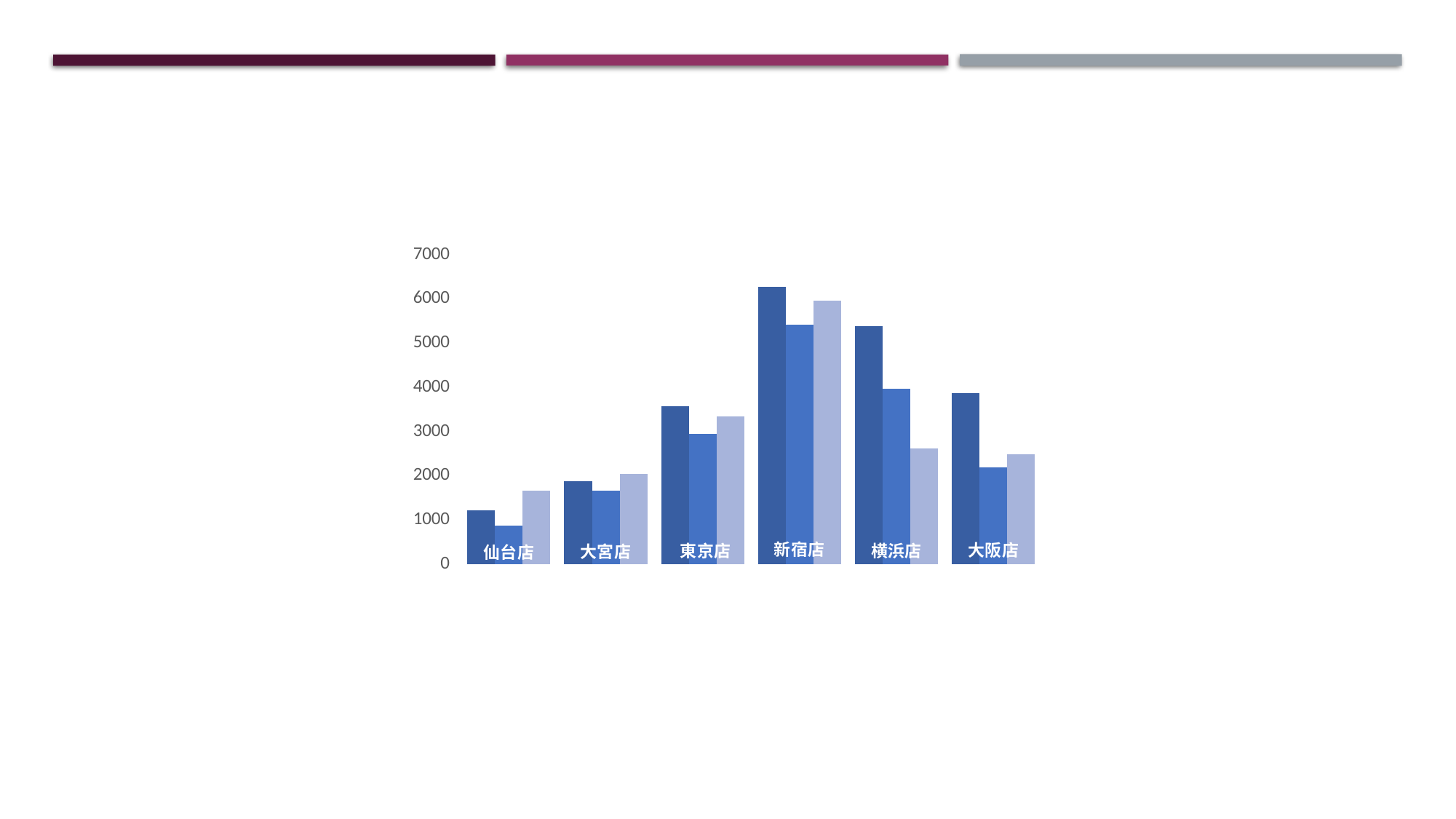

### Chart

| Category | 製品A | 製品B | 製品C |
|---|---|---|---|
| 仙台店 | 1224.0 | 870.0 | 1668.0 |
| 大宮店 | 1878.0 | 1669.0 | 2035.0 |
| 東京店 | 3574.0 | 2943.0 | 3344.0 |
| 新宿店 | 6267.0 | 5419.0 | 5963.0 |
| 横浜店 | 5378.0 | 3976.0 | 2612.0 |
| 大阪店 | 3876.0 | 2188.0 | 2479.0 |